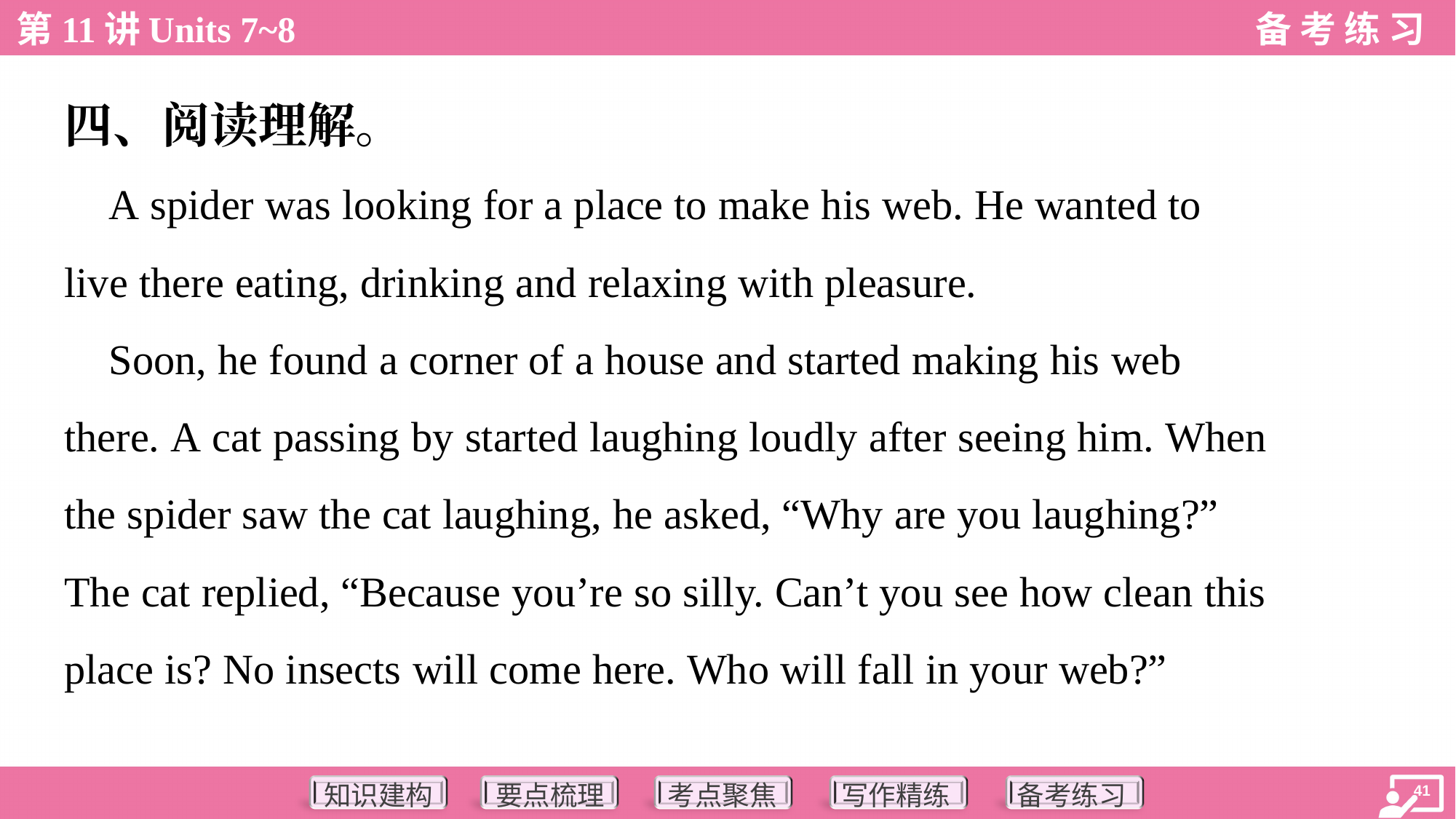

四、阅读理解。
    A spider was looking for a place to make his web. He wanted to
live there eating, drinking and relaxing with pleasure.
    Soon, he found a corner of a house and started making his web
there. A cat passing by started laughing loudly after seeing him. When
the spider saw the cat laughing, he asked, “Why are you laughing?”
The cat replied, “Because you’re so silly. Can’t you see how clean this
place is? No insects will come here. Who will fall in your web?”